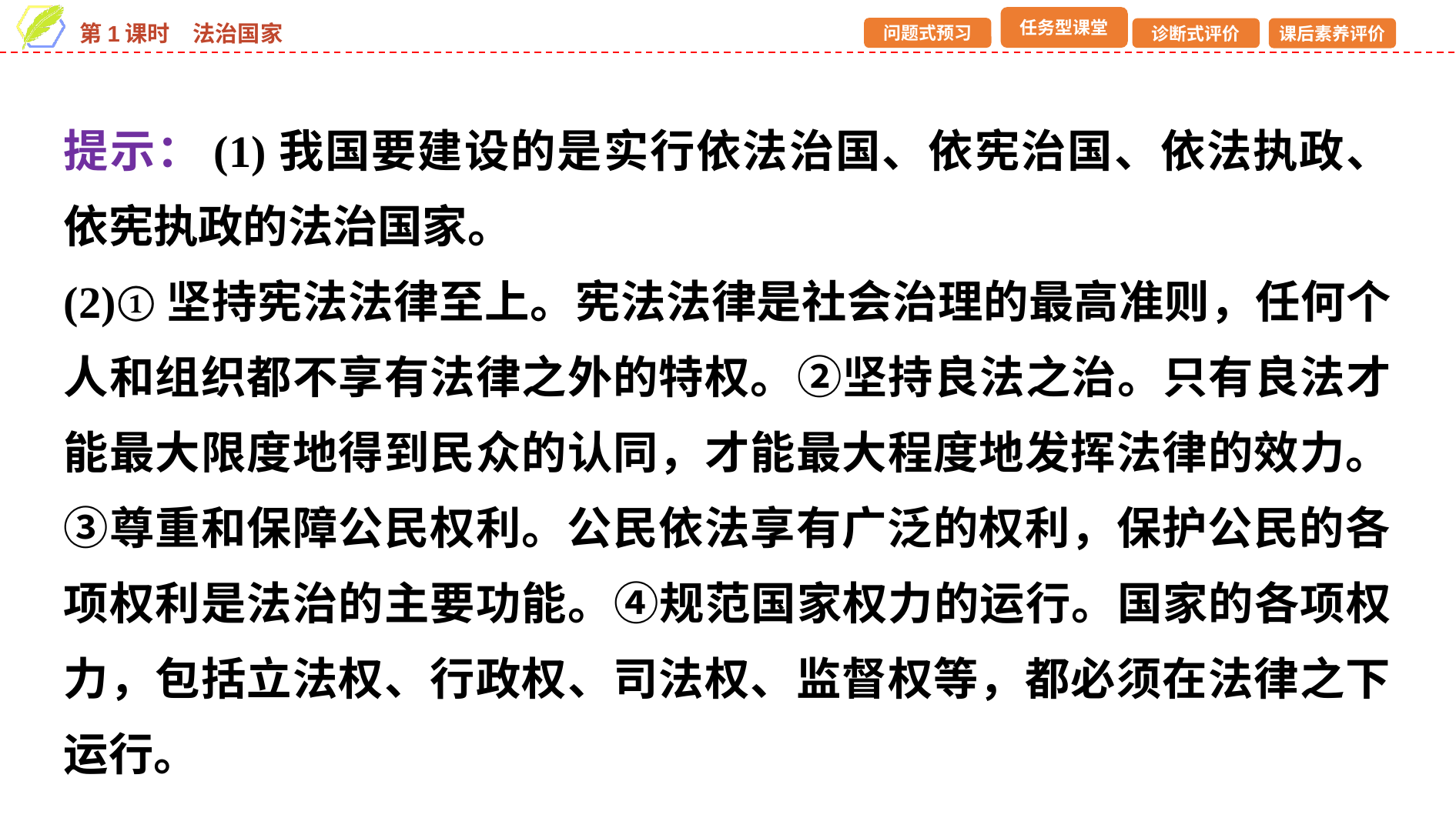

提示：(1)我国要建设的是实行依法治国、依宪治国、依法执政、依宪执政的法治国家。
(2)①坚持宪法法律至上。宪法法律是社会治理的最高准则，任何个人和组织都不享有法律之外的特权。②坚持良法之治。只有良法才能最大限度地得到民众的认同，才能最大程度地发挥法律的效力。③尊重和保障公民权利。公民依法享有广泛的权利，保护公民的各项权利是法治的主要功能。④规范国家权力的运行。国家的各项权力，包括立法权、行政权、司法权、监督权等，都必须在法律之下运行。